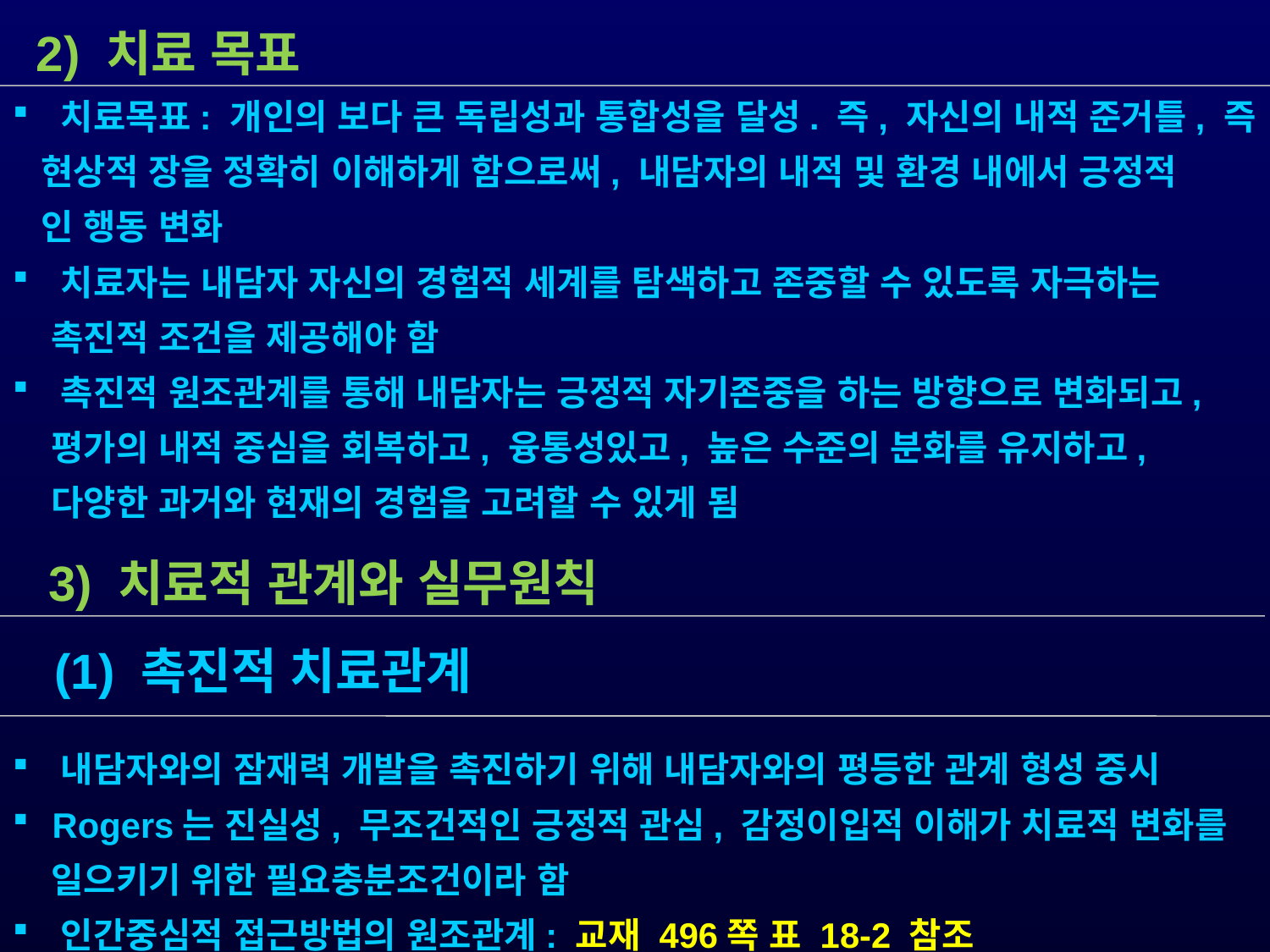

2) 치료 목표
 치료목표: 개인의 보다 큰 독립성과 통합성을 달성. 즉, 자신의 내적 준거틀, 즉
  현상적 장을 정확히 이해하게 함으로써, 내담자의 내적 및 환경 내에서 긍정적
  인 행동 변화
 치료자는 내담자 자신의 경험적 세계를 탐색하고 존중할 수 있도록 자극하는
   촉진적 조건을 제공해야 함
 촉진적 원조관계를 통해 내담자는 긍정적 자기존중을 하는 방향으로 변화되고,
   평가의 내적 중심을 회복하고, 융통성있고, 높은 수준의 분화를 유지하고,
   다양한 과거와 현재의 경험을 고려할 수 있게 됨

 3) 치료적 관계와 실무원칙
 내담자와의 잠재력 개발을 촉진하기 위해 내담자와의 평등한 관계 형성 중시
 Rogers는 진실성, 무조건적인 긍정적 관심, 감정이입적 이해가 치료적 변화를
   일으키기 위한 필요충분조건이라 함
 인간중심적 접근방법의 원조관계: 교재 496쪽 표 18-2 참조

  (1) 촉진적 치료관계